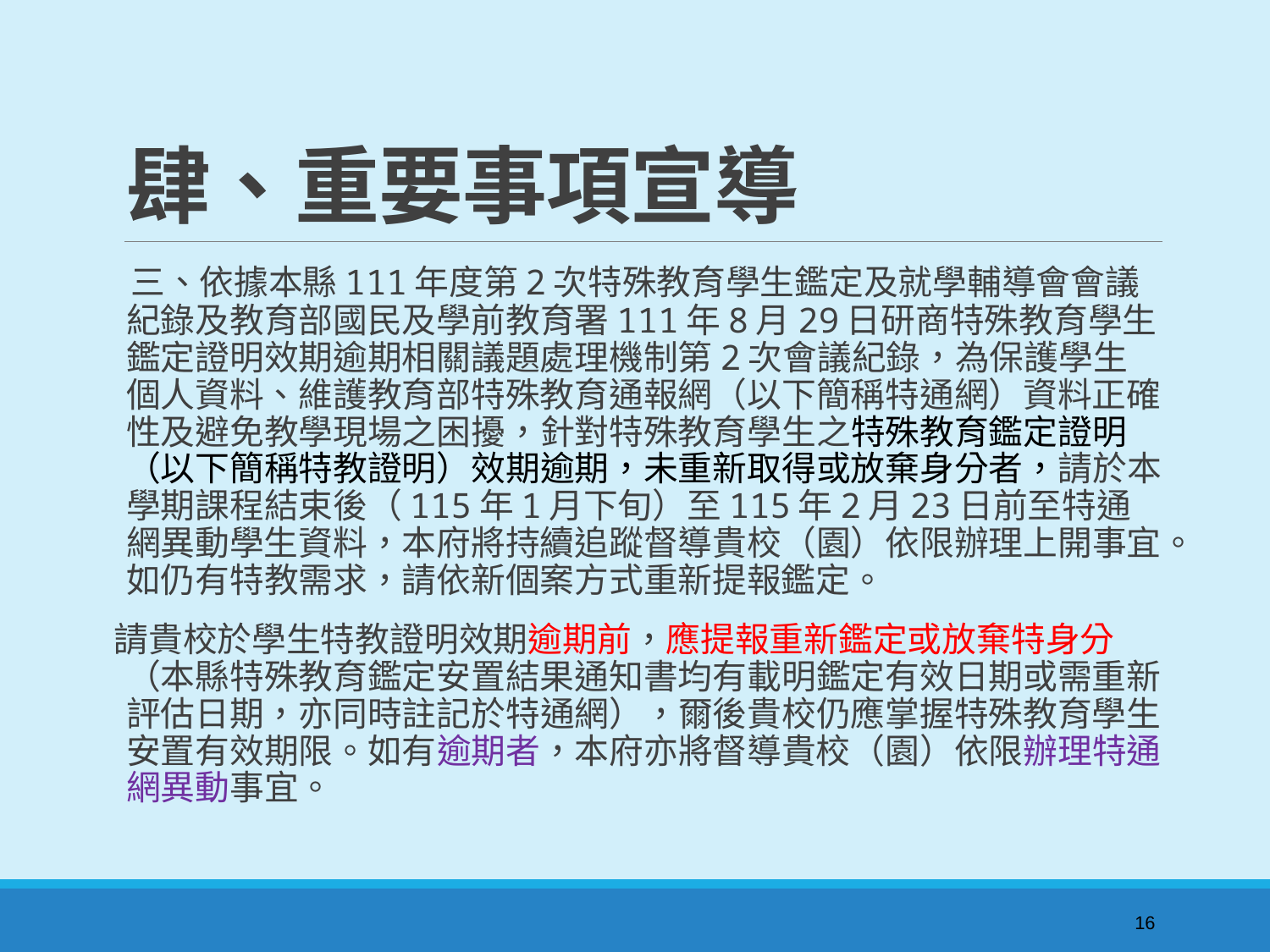

# 肆、重要事項宣導
 三、依據本縣111年度第2次特殊教育學生鑑定及就學輔導會會議紀錄及教育部國民及學前教育署111年8月29日研商特殊教育學生鑑定證明效期逾期相關議題處理機制第2次會議紀錄，為保護學生個人資料、維護教育部特殊教育通報網（以下簡稱特通網）資料正確性及避免教學現場之困擾，針對特殊教育學生之特殊教育鑑定證明（以下簡稱特教證明）效期逾期，未重新取得或放棄身分者，請於本學期課程結束後（115年1月下旬）至115年2月23日前至特通網異動學生資料，本府將持續追蹤督導貴校（園）依限辦理上開事宜。如仍有特教需求，請依新個案方式重新提報鑑定。
請貴校於學生特教證明效期逾期前，應提報重新鑑定或放棄特身分（本縣特殊教育鑑定安置結果通知書均有載明鑑定有效日期或需重新評估日期，亦同時註記於特通網），爾後貴校仍應掌握特殊教育學生安置有效期限。如有逾期者，本府亦將督導貴校（園）依限辦理特通網異動事宜。
16